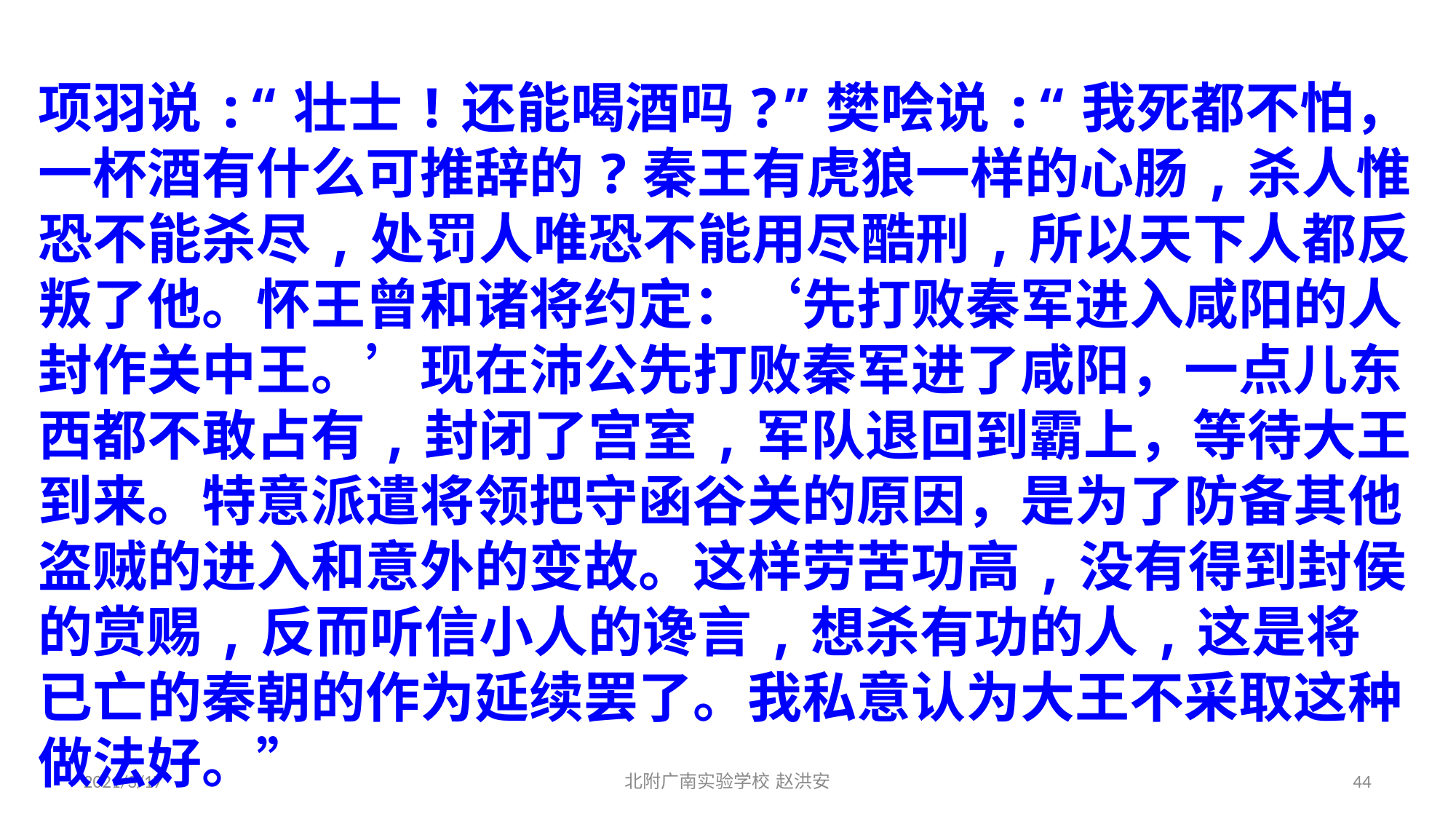

项羽说:“壮士!还能喝酒吗?”樊哙说:“我死都不怕，一杯酒有什么可推辞的?秦王有虎狼一样的心肠,杀人惟恐不能杀尽,处罚人唯恐不能用尽酷刑,所以天下人都反叛了他。怀王曾和诸将约定：‘先打败秦军进入咸阳的人封作关中王。’现在沛公先打败秦军进了咸阳，一点儿东西都不敢占有,封闭了宫室,军队退回到霸上，等待大王到来。特意派遣将领把守函谷关的原因，是为了防备其他盗贼的进入和意外的变故。这样劳苦功高,没有得到封侯的赏赐,反而听信小人的谗言,想杀有功的人,这是将已亡的秦朝的作为延续罢了。我私意认为大王不采取这种做法好。”
2021/3/17
北附广南实验学校 赵洪安
44